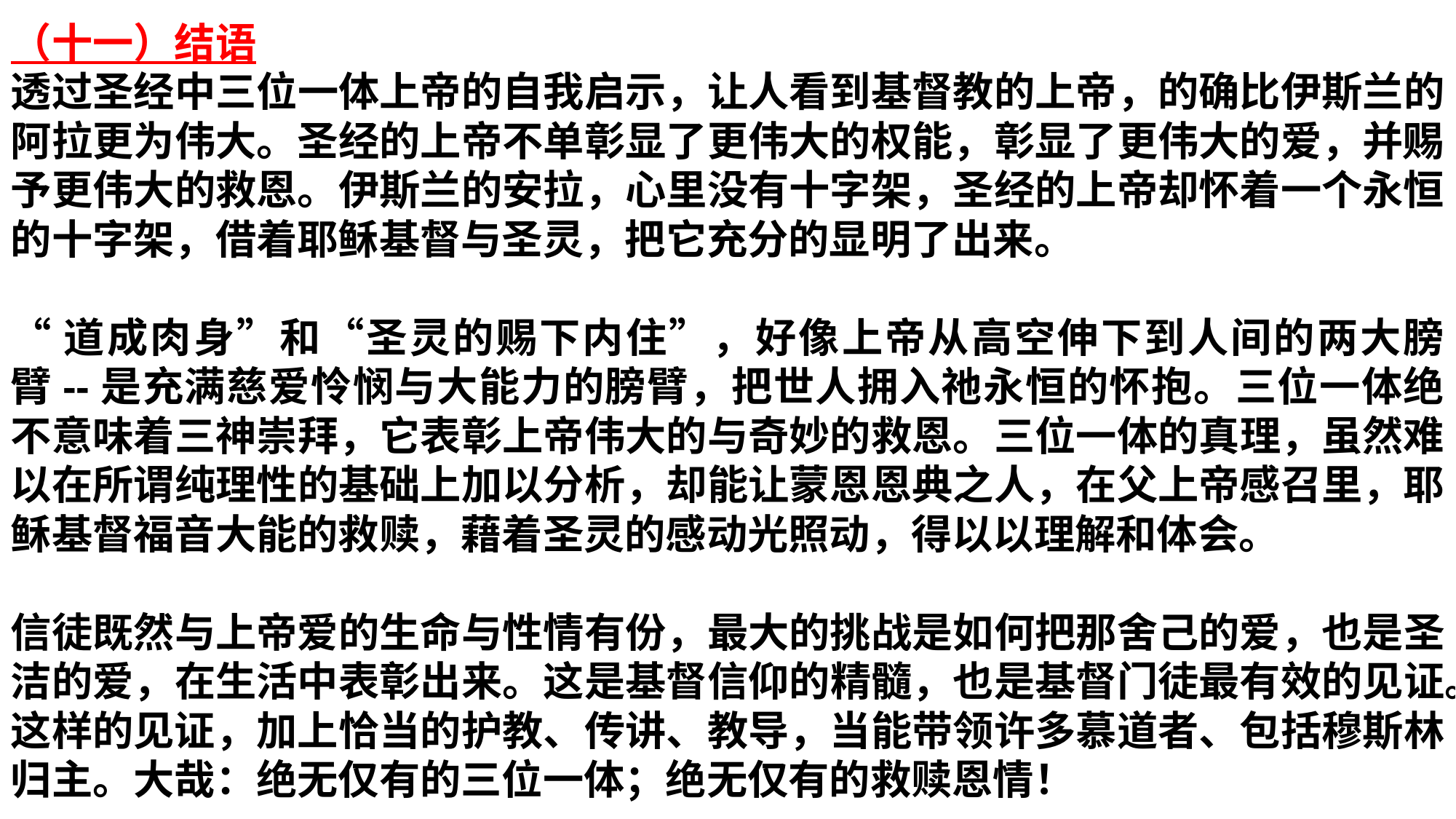

（十一）结语
透过圣经中三位一体上帝的自我启示，让人看到基督教的上帝，的确比伊斯兰的阿拉更为伟大。圣经的上帝不单彰显了更伟大的权能，彰显了更伟大的爱，并赐予更伟大的救恩。伊斯兰的安拉，心里没有十字架，圣经的上帝却怀着一个永恒的十字架，借着耶稣基督与圣灵，把它充分的显明了出来。

“道成肉身”和“圣灵的赐下内住”，好像上帝从高空伸下到人间的两大膀臂--是充满慈爱怜悯与大能力的膀臂，把世人拥入祂永恒的怀抱。三位一体绝不意味着三神崇拜，它表彰上帝伟大的与奇妙的救恩。三位一体的真理，虽然难以在所谓纯理性的基础上加以分析，却能让蒙恩恩典之人，在父上帝感召里，耶稣基督福音大能的救赎，藉着圣灵的感动光照动，得以以理解和体会。

信徒既然与上帝爱的生命与性情有份，最大的挑战是如何把那舍己的爱，也是圣洁的爱，在生活中表彰出来。这是基督信仰的精髓，也是基督门徒最有效的见证。这样的见证，加上恰当的护教、传讲、教导，当能带领许多慕道者、包括穆斯林归主。大哉：绝无仅有的三位一体；绝无仅有的救赎恩情！